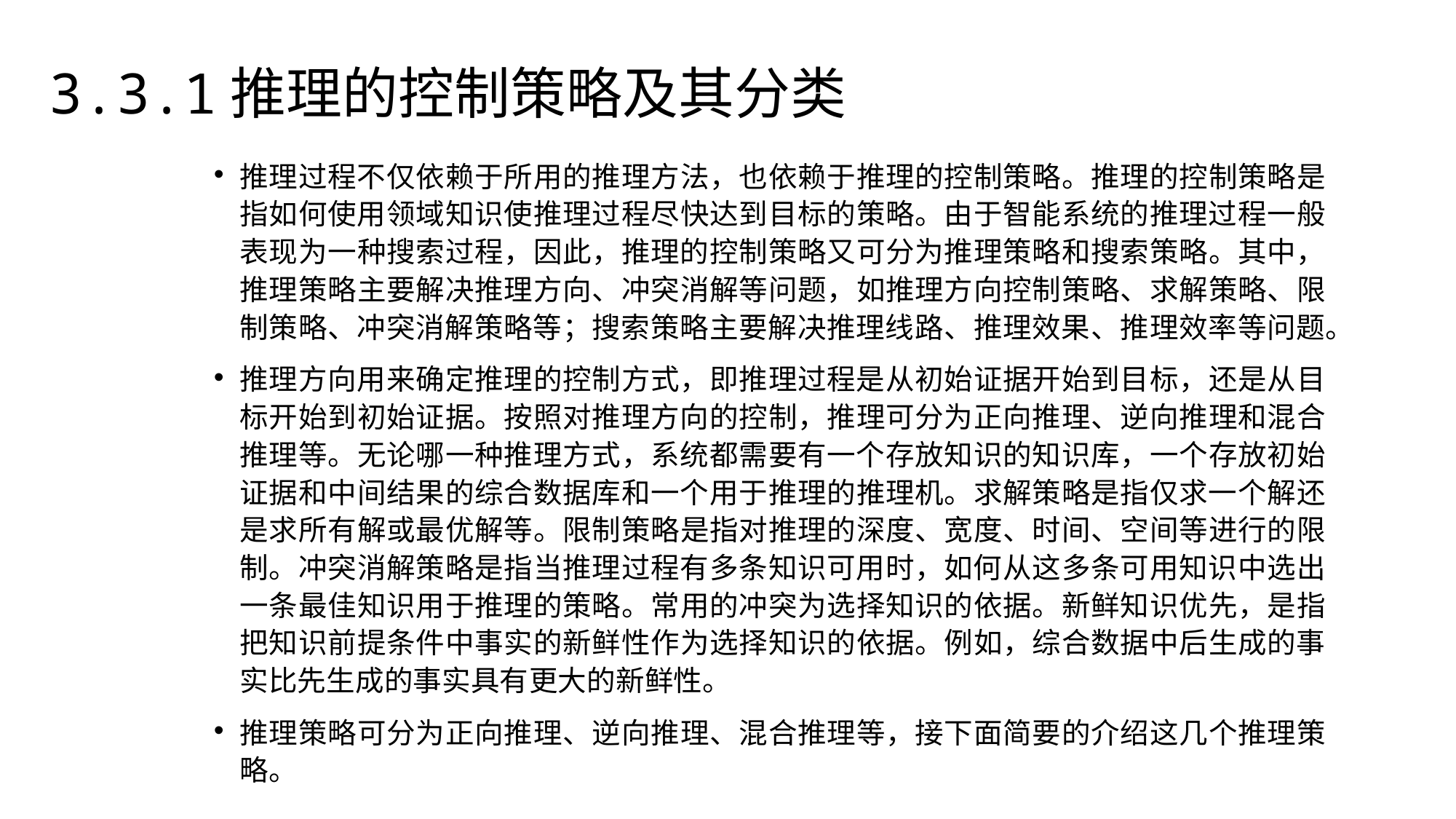

3.3.1推理的控制策略及其分类
推理过程不仅依赖于所用的推理方法，也依赖于推理的控制策略。推理的控制策略是指如何使用领域知识使推理过程尽快达到目标的策略。由于智能系统的推理过程一般表现为一种搜索过程，因此，推理的控制策略又可分为推理策略和搜索策略。其中，推理策略主要解决推理方向、冲突消解等问题，如推理方向控制策略、求解策略、限制策略、冲突消解策略等；搜索策略主要解决推理线路、推理效果、推理效率等问题。
推理方向用来确定推理的控制方式，即推理过程是从初始证据开始到目标，还是从目标开始到初始证据。按照对推理方向的控制，推理可分为正向推理、逆向推理和混合推理等。无论哪一种推理方式，系统都需要有一个存放知识的知识库，一个存放初始证据和中间结果的综合数据库和一个用于推理的推理机。求解策略是指仅求一个解还是求所有解或最优解等。限制策略是指对推理的深度、宽度、时间、空间等进行的限制。冲突消解策略是指当推理过程有多条知识可用时，如何从这多条可用知识中选出一条最佳知识用于推理的策略。常用的冲突为选择知识的依据。新鲜知识优先，是指把知识前提条件中事实的新鲜性作为选择知识的依据。例如，综合数据中后生成的事实比先生成的事实具有更大的新鲜性。
推理策略可分为正向推理、逆向推理、混合推理等，接下面简要的介绍这几个推理策略。